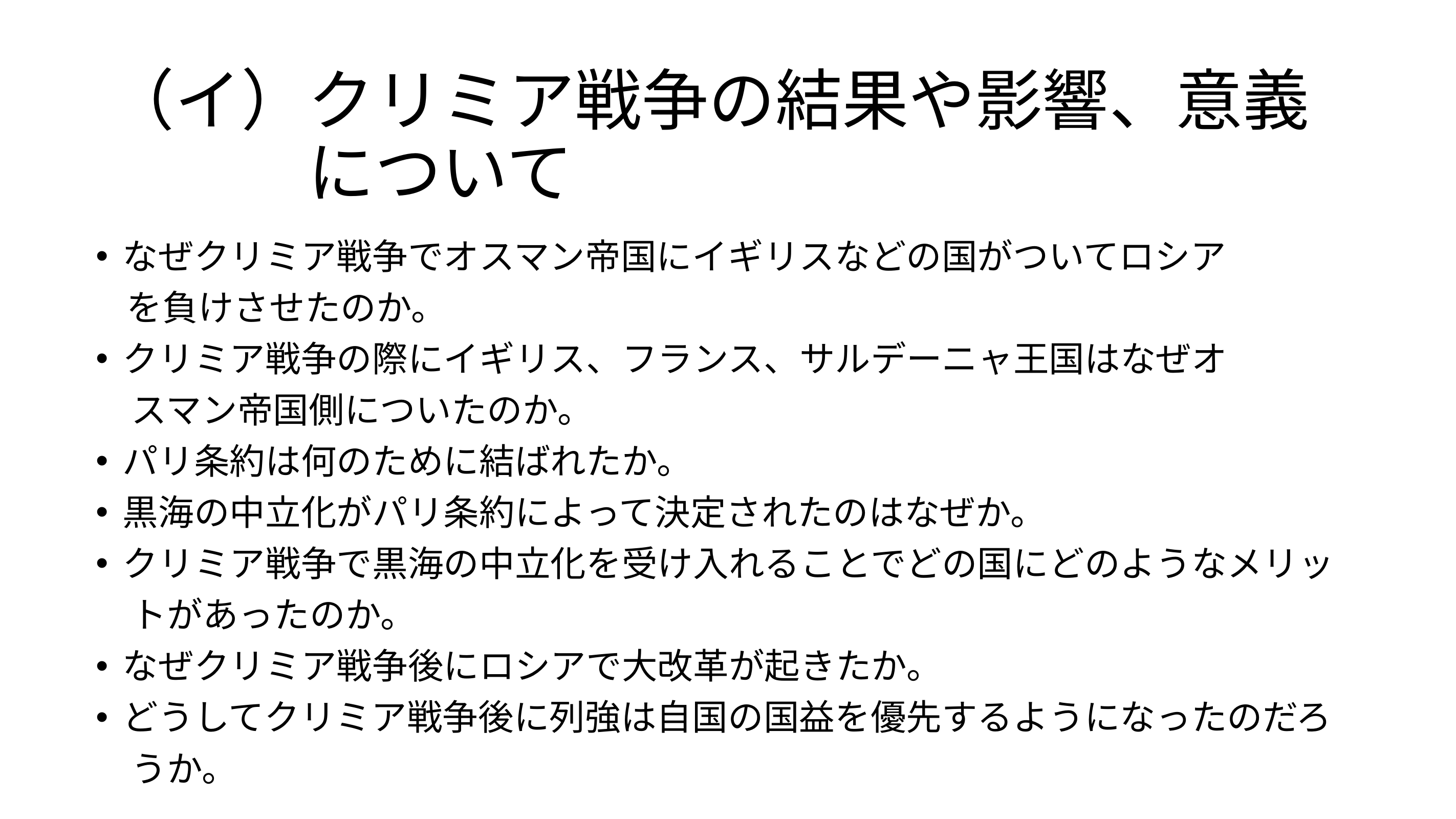

# （イ）クリミア戦争の結果や影響、意義 　　　について
なぜクリミア戦争でオスマン帝国にイギリスなどの国がついてロシア
   を負けさせたのか。
クリミア戦争の際にイギリス、フランス、サルデーニャ王国はなぜオ
　スマン帝国側についたのか。
パリ条約は何のために結ばれたか。
黒海の中立化がパリ条約によって決定されたのはなぜか。
クリミア戦争で黒海の中立化を受け入れることでどの国にどのようなメリッ
　トがあったのか。
なぜクリミア戦争後にロシアで大改革が起きたか。
どうしてクリミア戦争後に列強は自国の国益を優先するようになったのだろ
　うか。